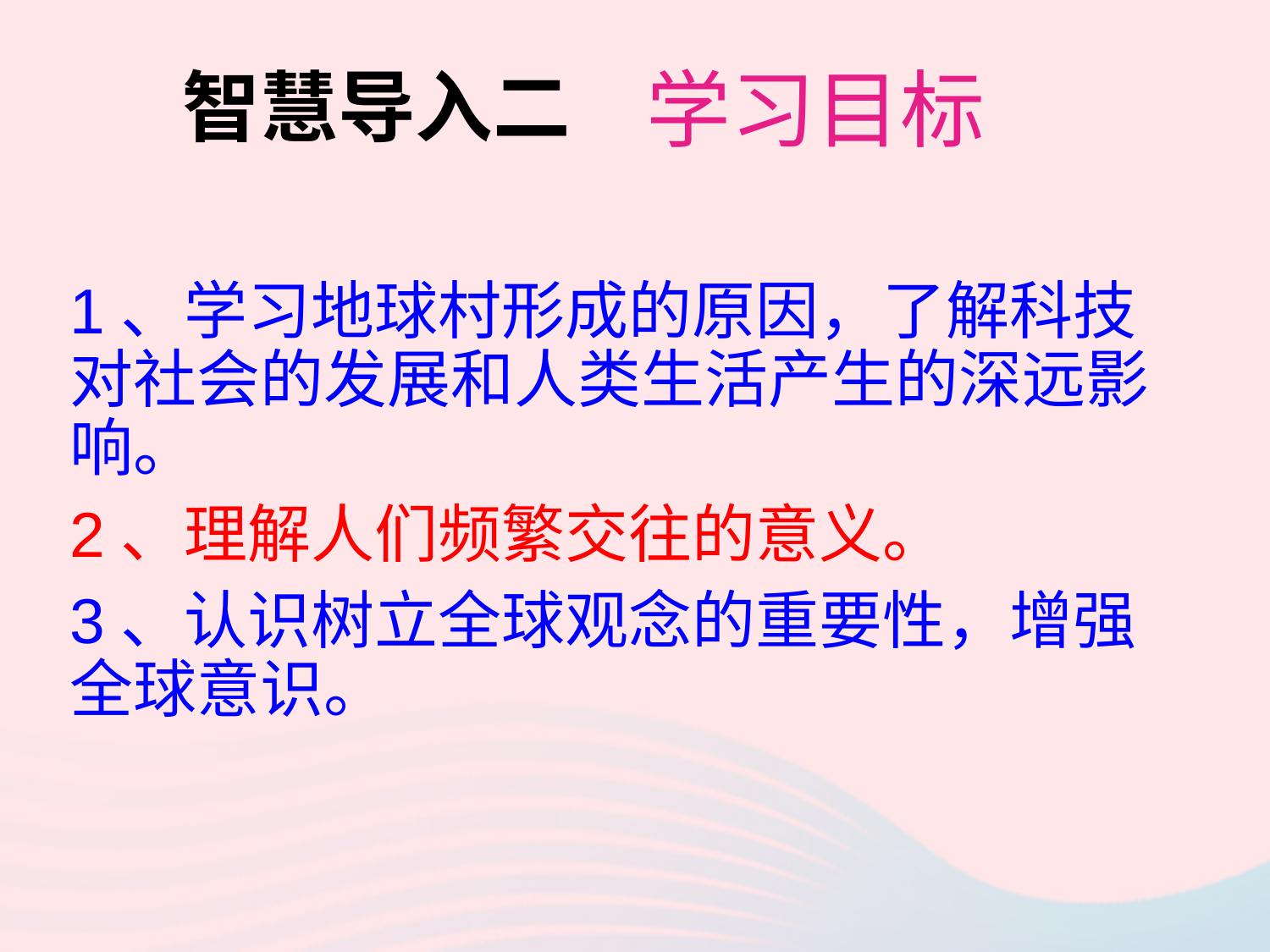

学习目标
智慧导入二
1、学习地球村形成的原因，了解科技对社会的发展和人类生活产生的深远影响。
2、理解人们频繁交往的意义。
3、认识树立全球观念的重要性，增强全球意识。